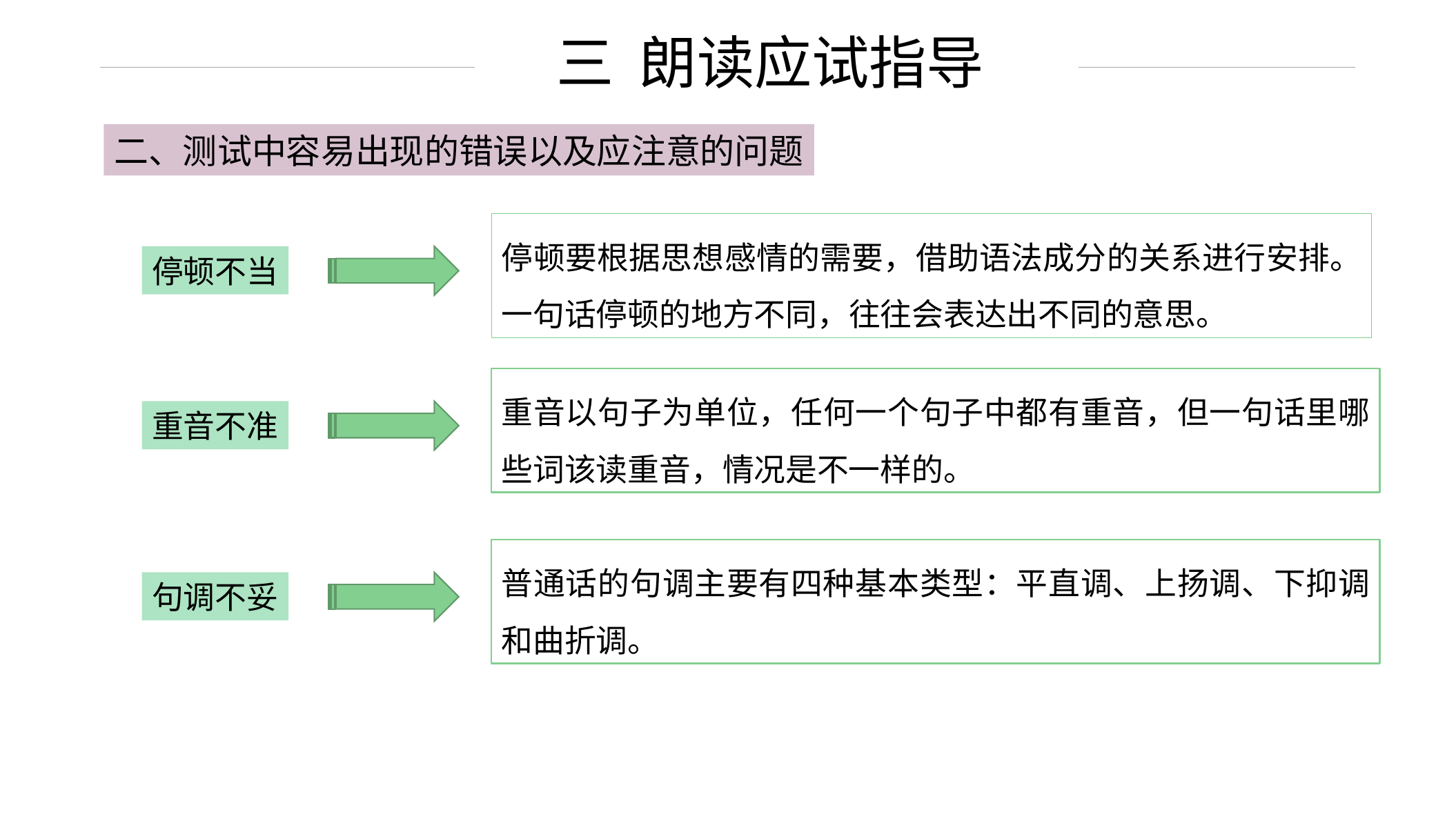

三  朗读应试指导
二、测试中容易出现的错误以及应注意的问题
停顿要根据思想感情的需要，借助语法成分的关系进行安排。一句话停顿的地方不同，往往会表达出不同的意思。
停顿不当

重音以句子为单位，任何一个句子中都有重音，但一句话里哪些词该读重音，情况是不一样的。
重音不准

普通话的句调主要有四种基本类型：平直调、上扬调、下抑调和曲折调。
句调不妥